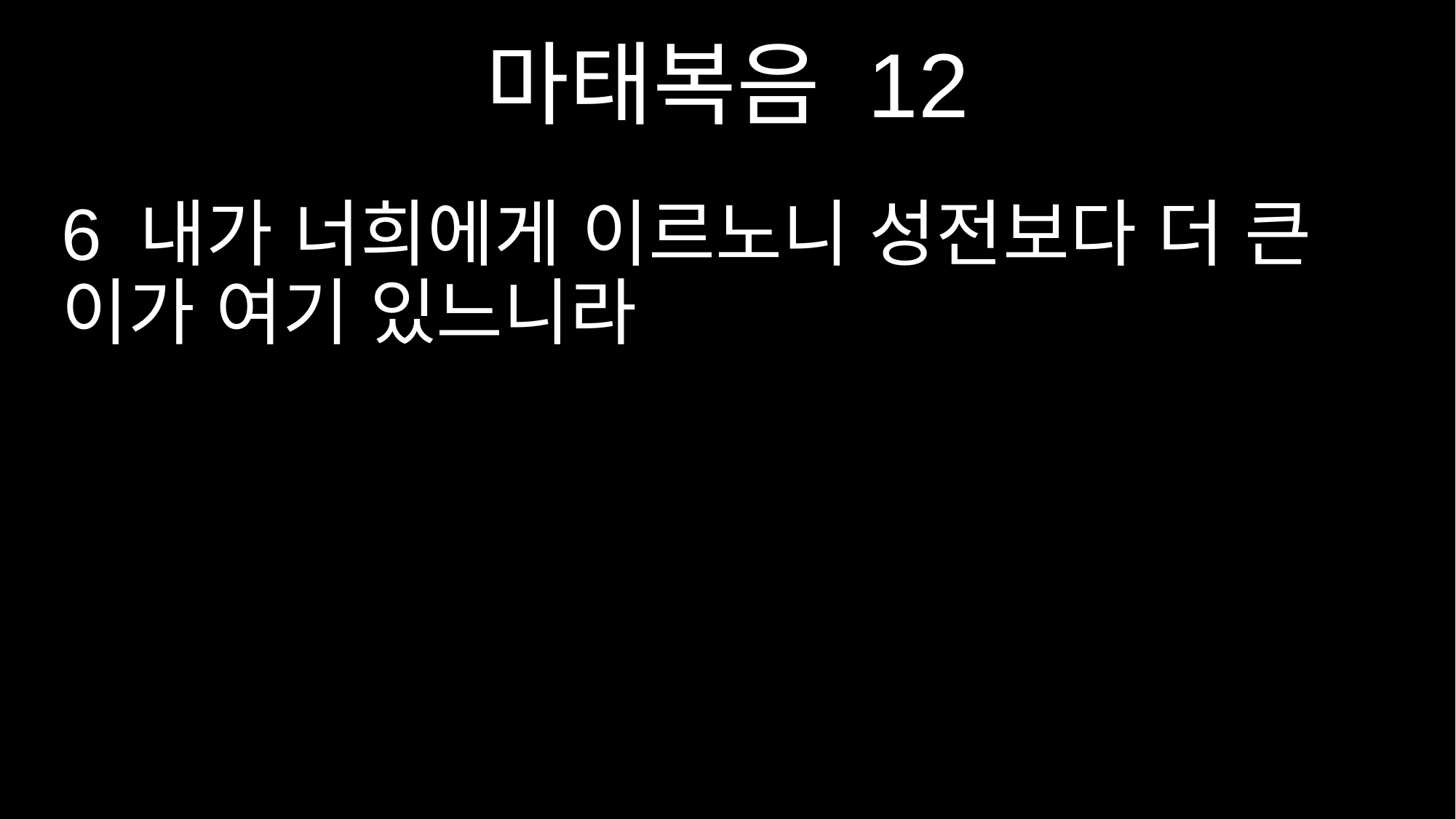

마태복음 12
6 내가 너희에게 이르노니 성전보다 더 큰 이가 여기 있느니라